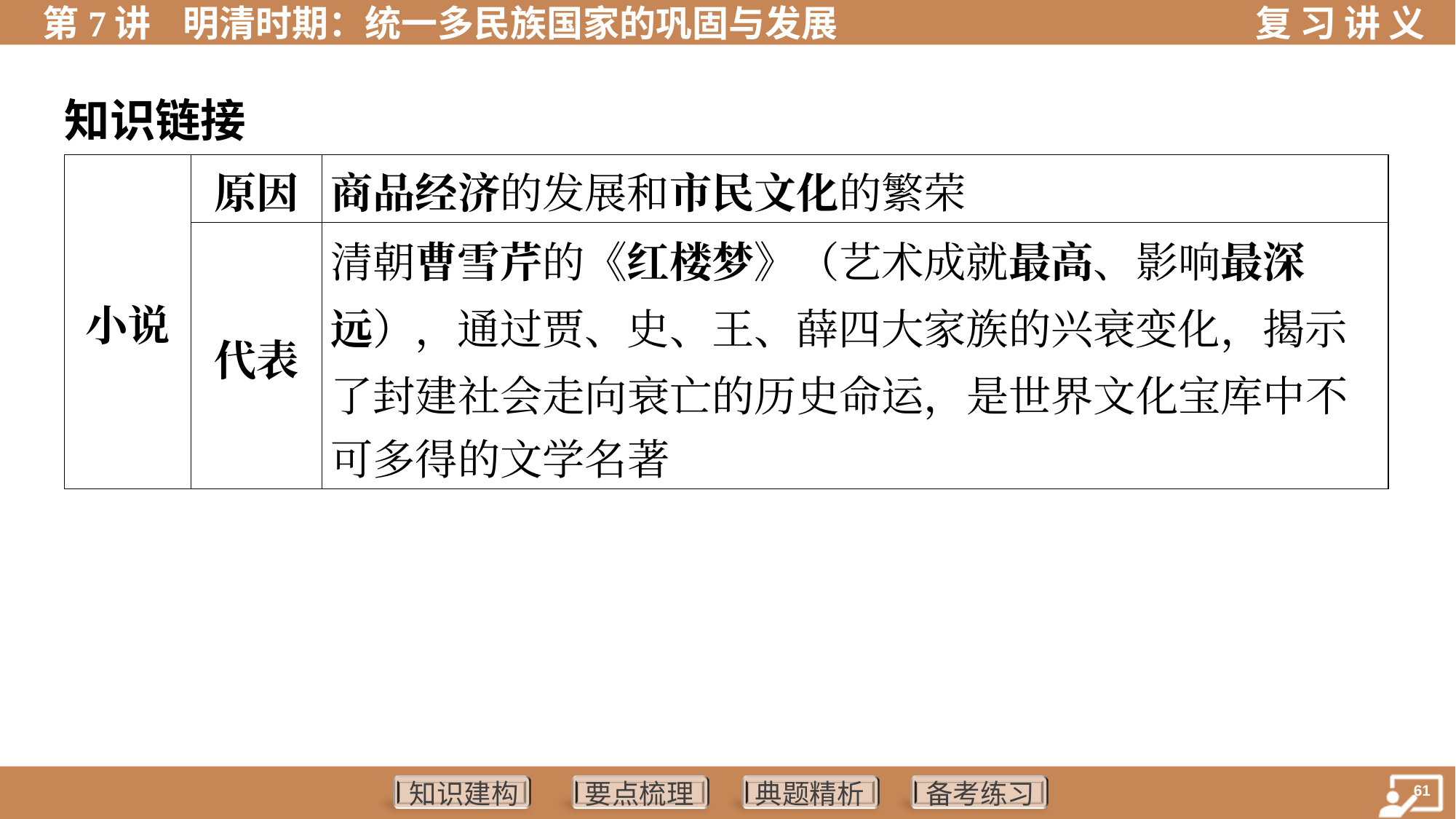

知识链接
| 小说 | 原因 | 商品经济的发展和市民文化的繁荣 |
| --- | --- | --- |
|  | 代表 | 清朝曹雪芹的《红楼梦》（艺术成就最高、影响最深 远），通过贾、史、王、薛四大家族的兴衰变化，揭示 了封建社会走向衰亡的历史命运，是世界文化宝库中不 可多得的文学名著 |